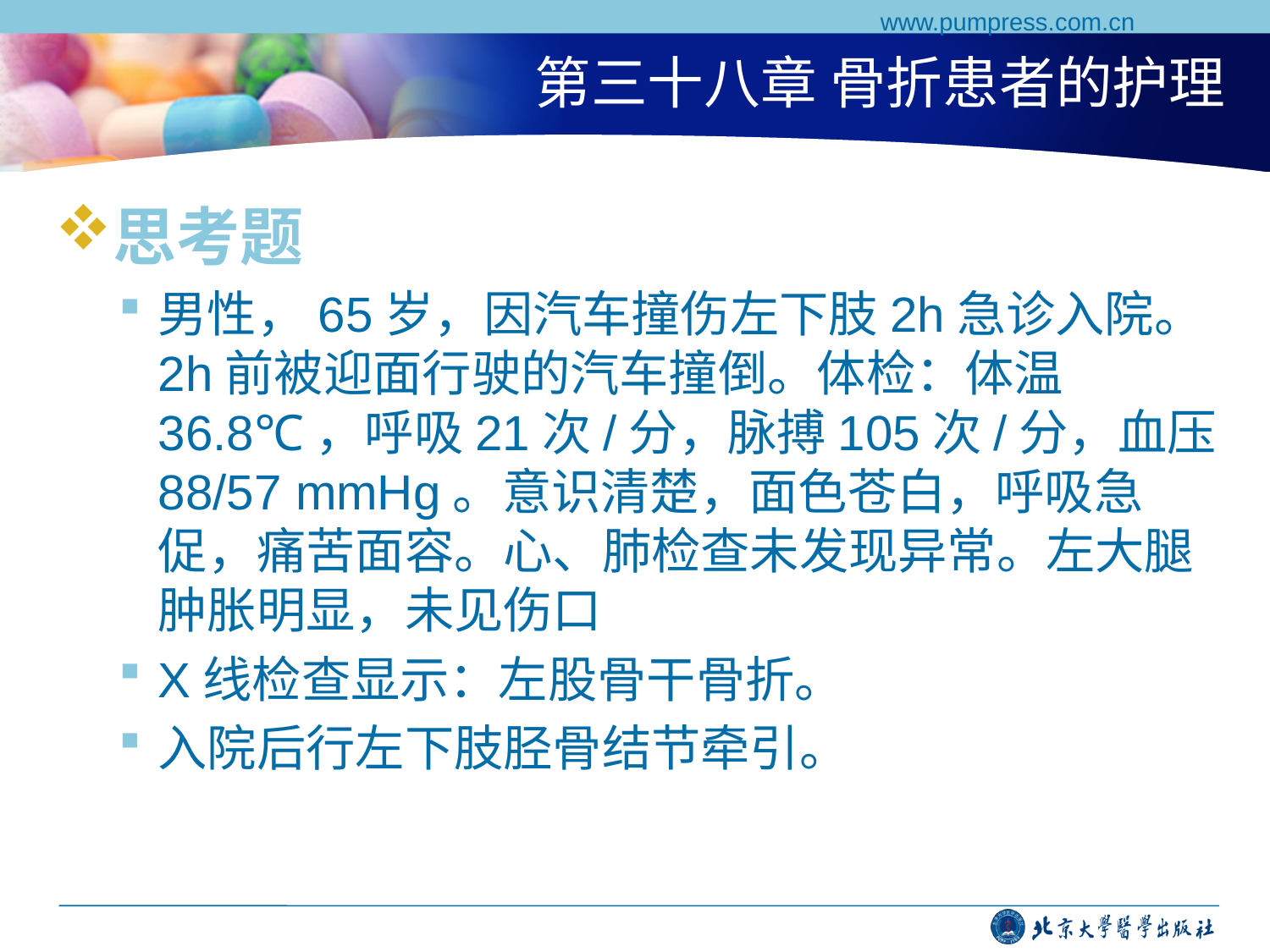

www.pumpress.com.cn
# 第三十八章 骨折患者的护理
思考题
男性，65岁，因汽车撞伤左下肢2h急诊入院。2h前被迎面行驶的汽车撞倒。体检：体温36.8℃，呼吸21次/分，脉搏105次/分，血压88/57 mmHg。意识清楚，面色苍白，呼吸急促，痛苦面容。心、肺检查未发现异常。左大腿肿胀明显，未见伤口
X线检查显示：左股骨干骨折。
入院后行左下肢胫骨结节牵引。